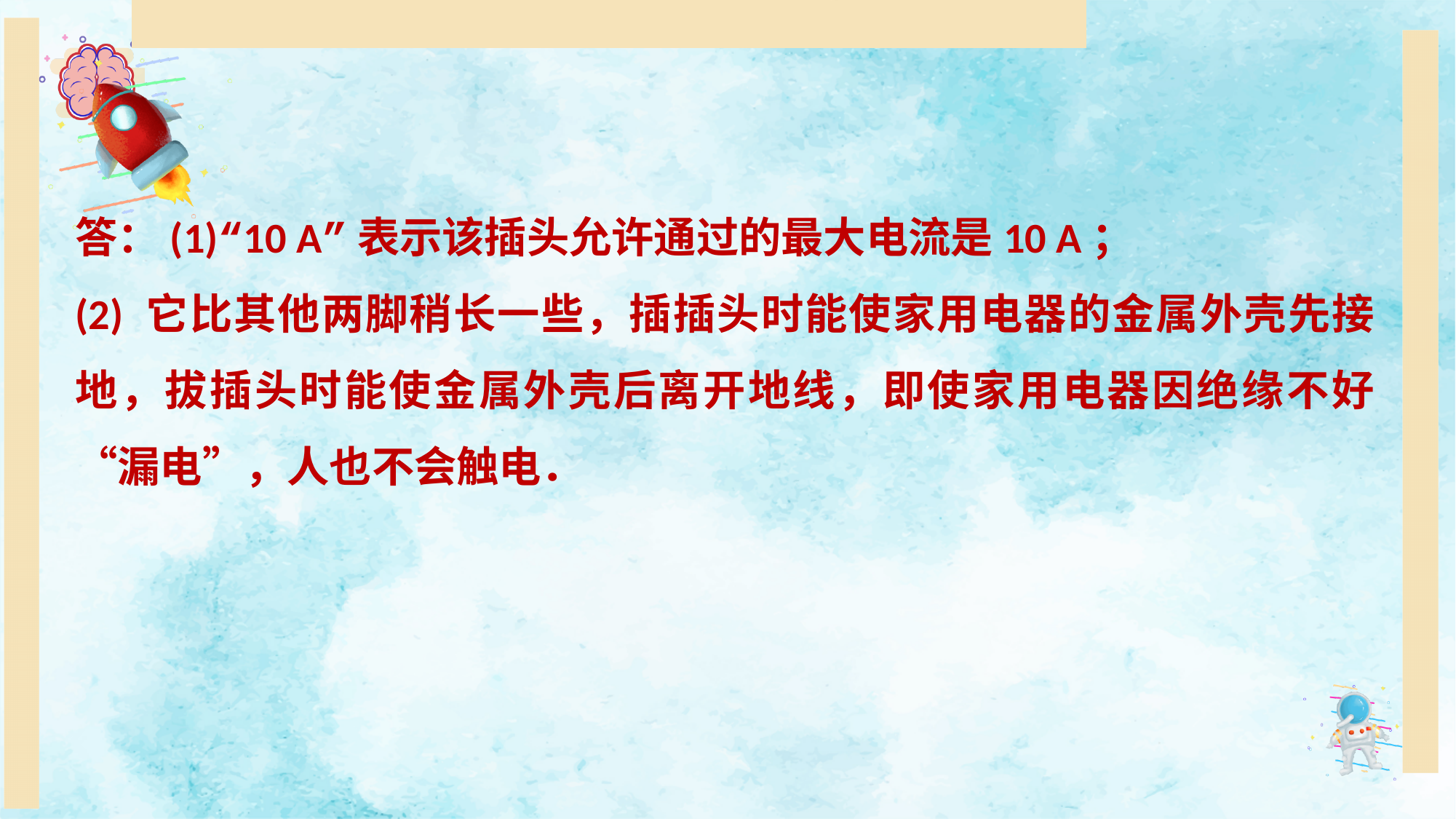

答：(1)“10 A”表示该插头允许通过的最大电流是10 A；
(2) 它比其他两脚稍长一些，插插头时能使家用电器的金属外壳先接地，拔插头时能使金属外壳后离开地线，即使家用电器因绝缘不好“漏电”，人也不会触电．